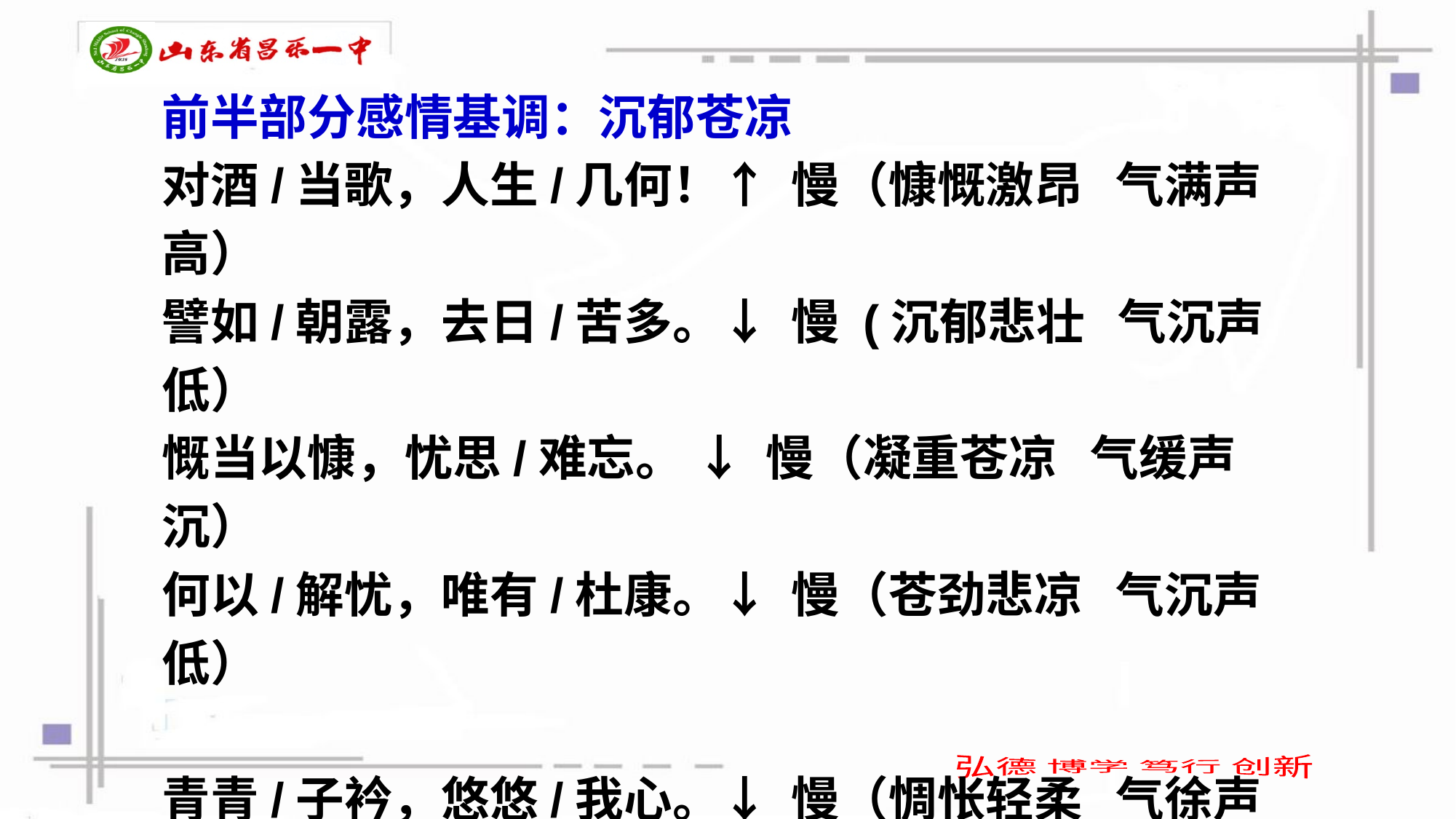

前半部分感情基调：沉郁苍凉
对酒/当歌，人生/几何！↑  慢（慷慨激昂   气满声高）
譬如/朝露，去日/苦多。↓  慢 (沉郁悲壮   气沉声低）
慨当以慷，忧思/难忘。 ↓  慢（凝重苍凉   气缓声沉）
何以/解忧，唯有/杜康。↓  慢（苍劲悲凉   气沉声低）
青青/子衿，悠悠/我心。↓  慢（惆怅轻柔   气徐声柔）
但为君故，沉吟/至今。 ↓  慢（深沉悠长   气徐声柔）
呦呦/鹿鸣，食/野之苹。→ 慢（深情舒缓   气舒声平）
我有/嘉宾，鼓瑟/吹笙。↑  快（轻快高昂   气满声高）